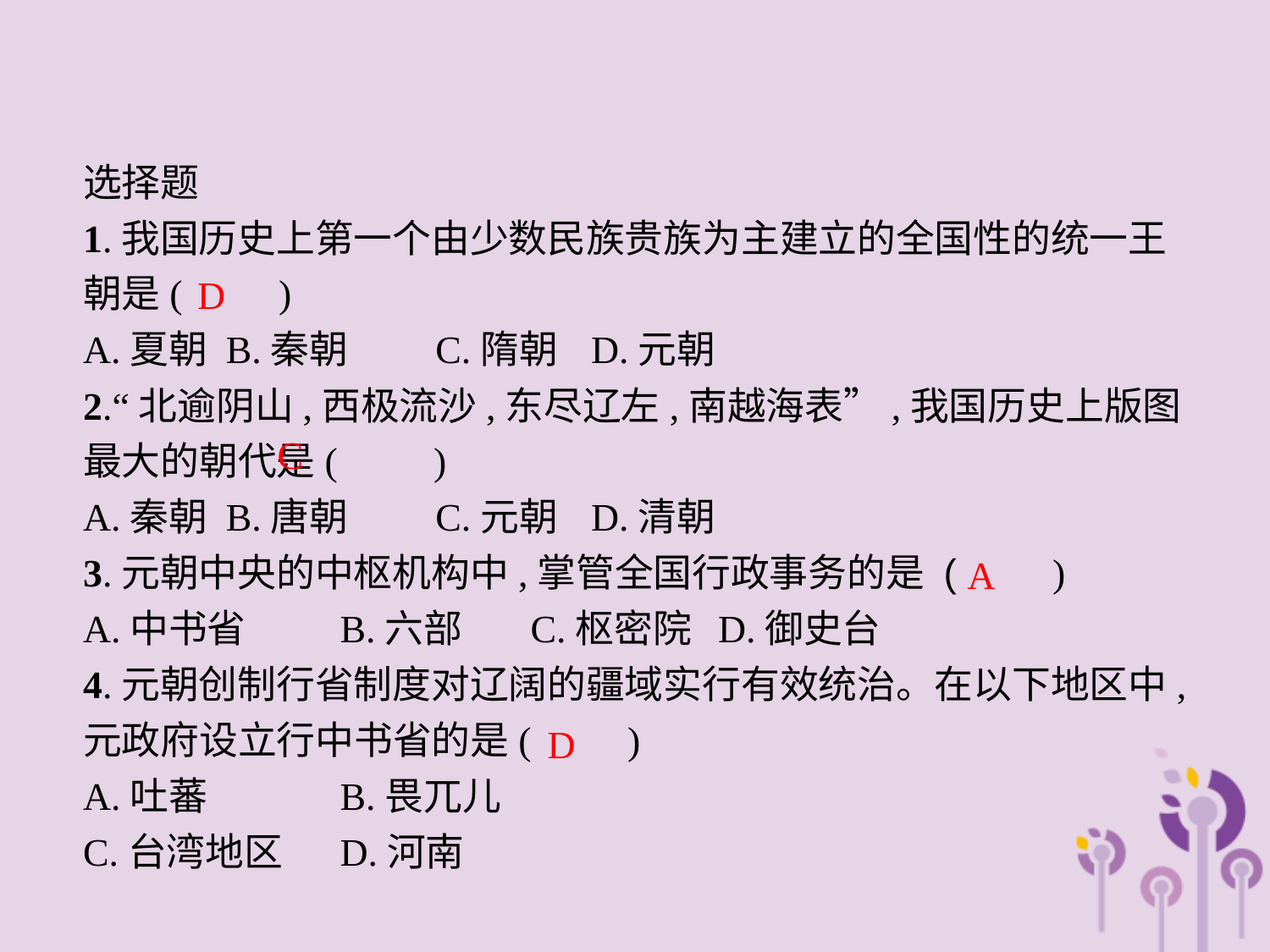

选择题
1.我国历史上第一个由少数民族贵族为主建立的全国性的统一王朝是(　　)
A.夏朝	B.秦朝	C.隋朝	D.元朝
2.“北逾阴山,西极流沙,东尽辽左,南越海表”,我国历史上版图最大的朝代是(　　)
A.秦朝	B.唐朝	C.元朝	D.清朝
3.元朝中央的中枢机构中,掌管全国行政事务的是 (　　)
A.中书省	B.六部	C.枢密院	D.御史台
4.元朝创制行省制度对辽阔的疆域实行有效统治。在以下地区中,元政府设立行中书省的是(　　)
A.吐蕃		B.畏兀儿
C.台湾地区	D.河南
D
C
A
D